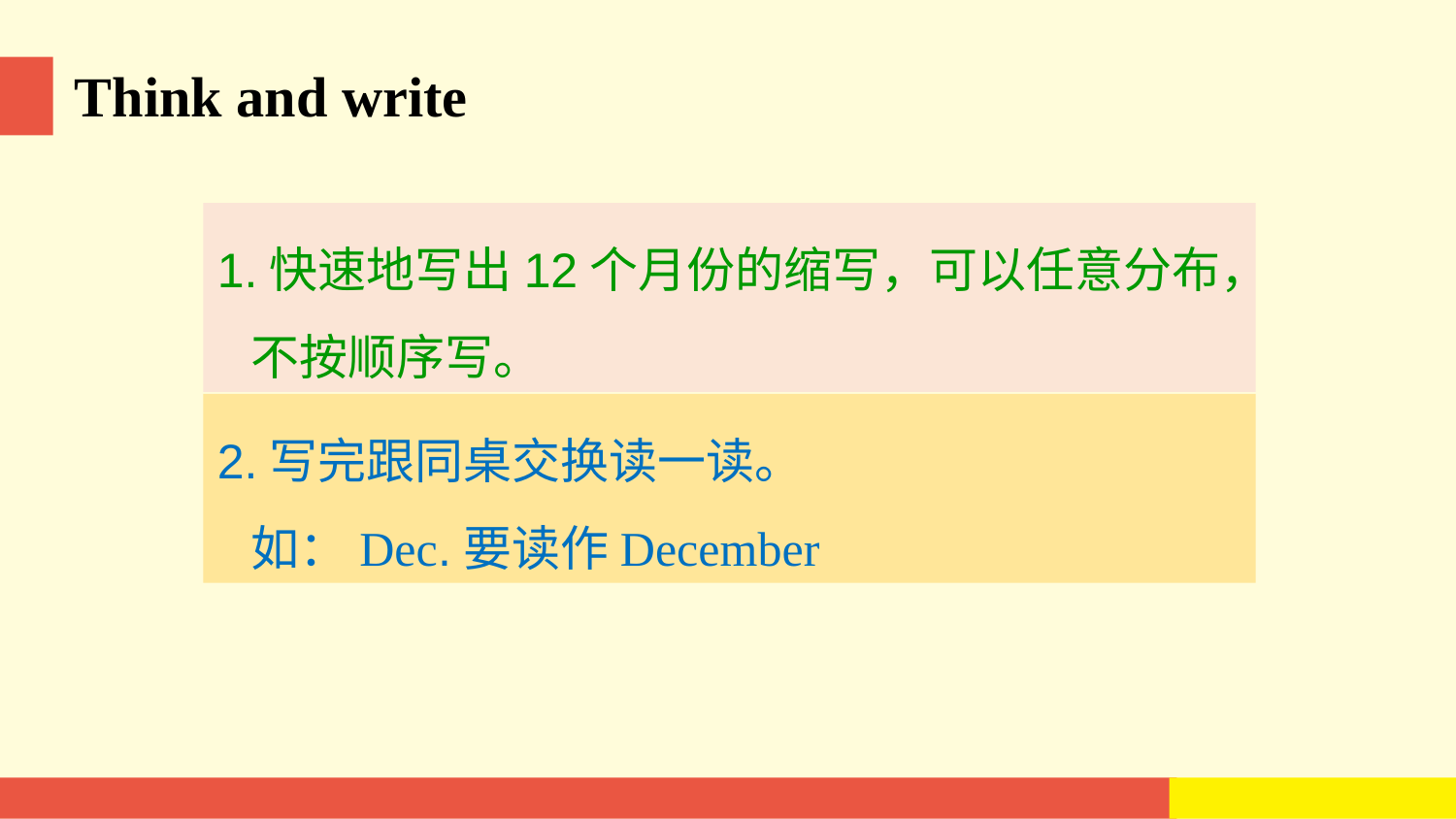

Think and write
1.快速地写出12个月份的缩写，可以任意分布，
  不按顺序写。
2.写完跟同桌交换读一读。
  如：Dec.要读作December